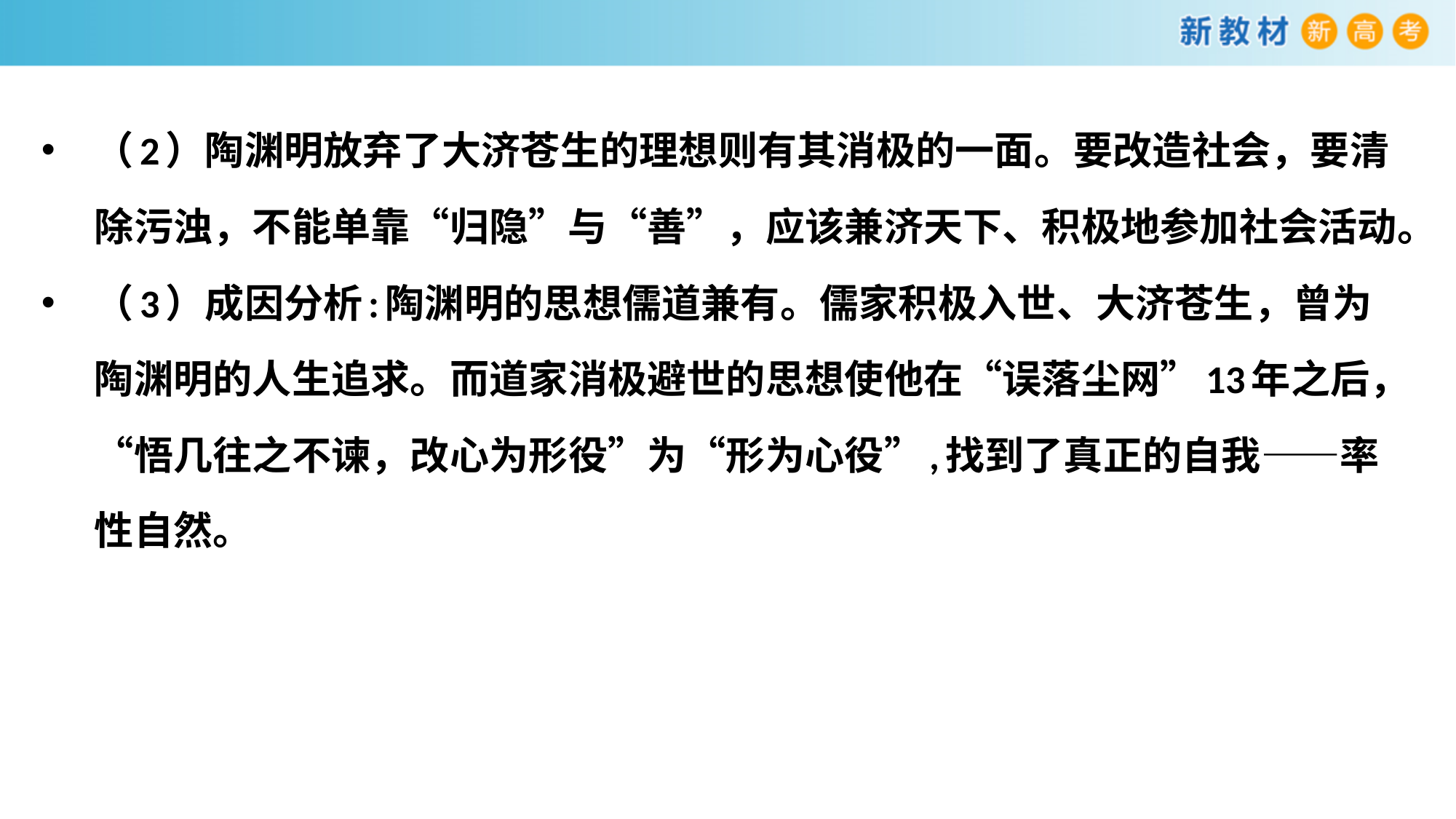

（2）陶渊明放弃了大济苍生的理想则有其消极的一面。要改造社会，要清除污浊，不能单靠“归隐”与“善”，应该兼济天下、积极地参加社会活动。
（3）成因分析:陶渊明的思想儒道兼有。儒家积极入世、大济苍生，曾为陶渊明的人生追求。而道家消极避世的思想使他在“误落尘网”13年之后，“悟几往之不谏，改心为形役”为“形为心役”,找到了真正的自我——率性自然。